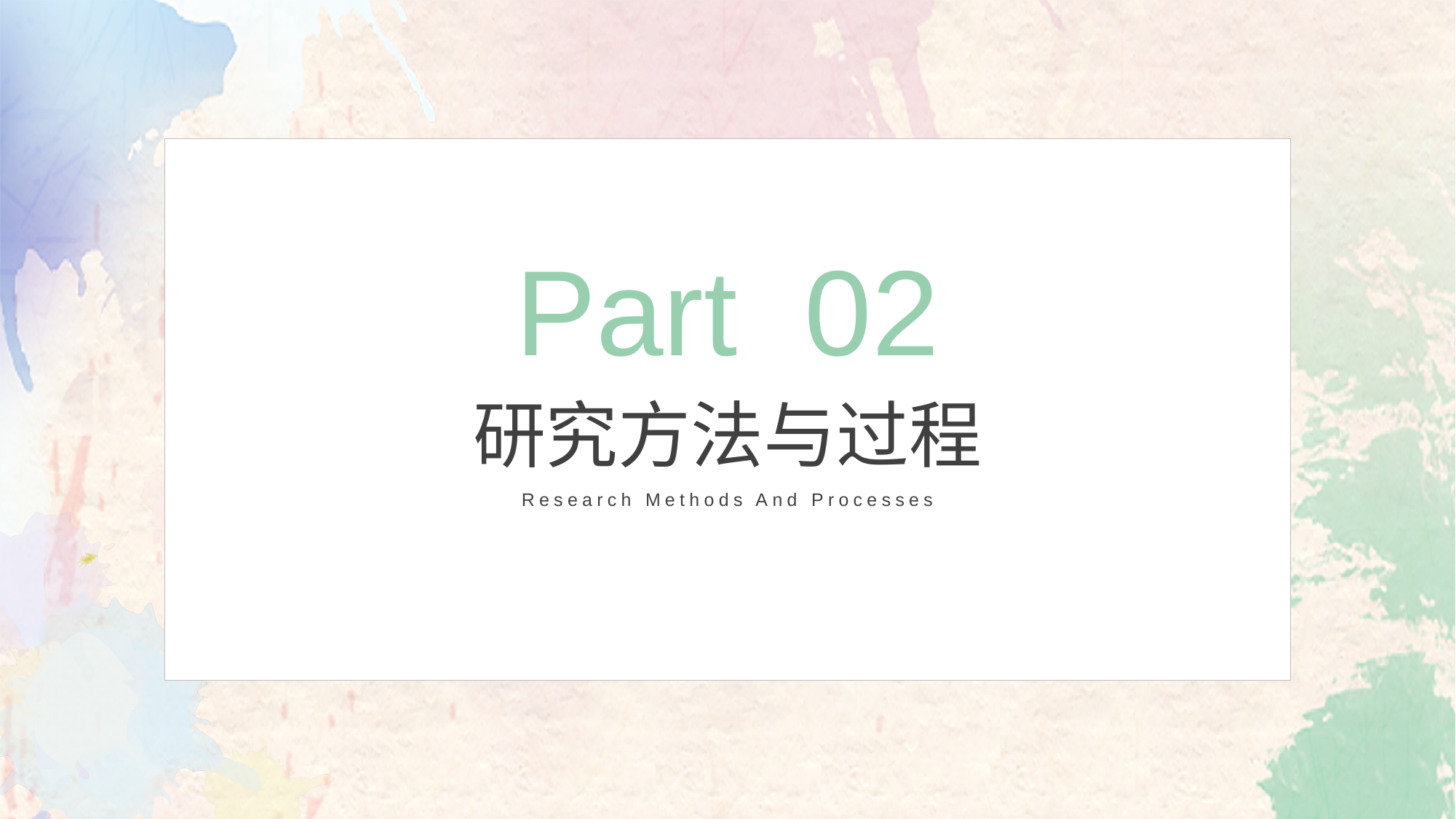

Part  02
研究方法与过程
Research Methods And Processes